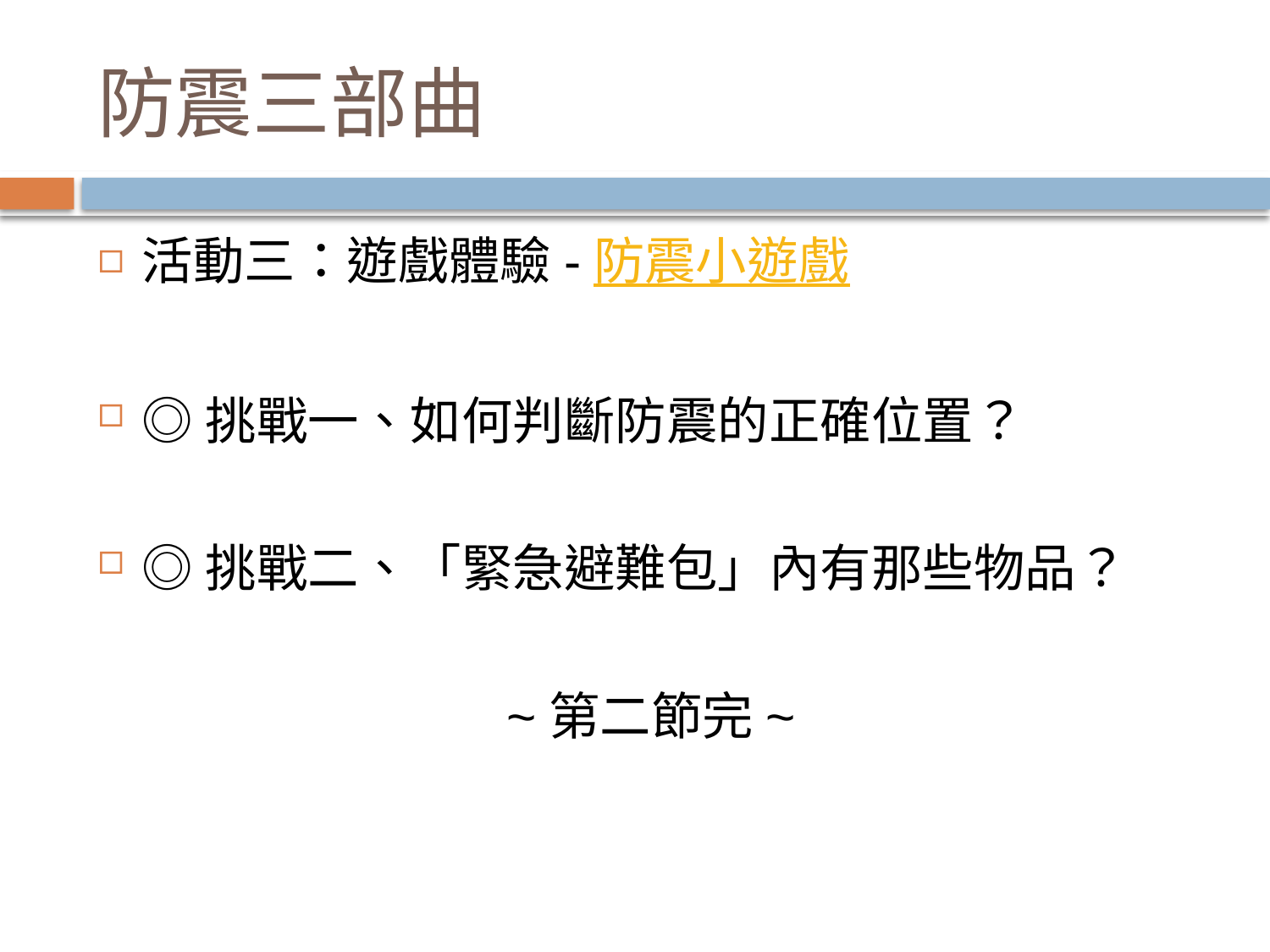

# 防震三部曲
活動三：遊戲體驗-防震小遊戲

◎挑戰一、如何判斷防震的正確位置？

◎挑戰二、「緊急避難包」內有那些物品？

~第二節完~